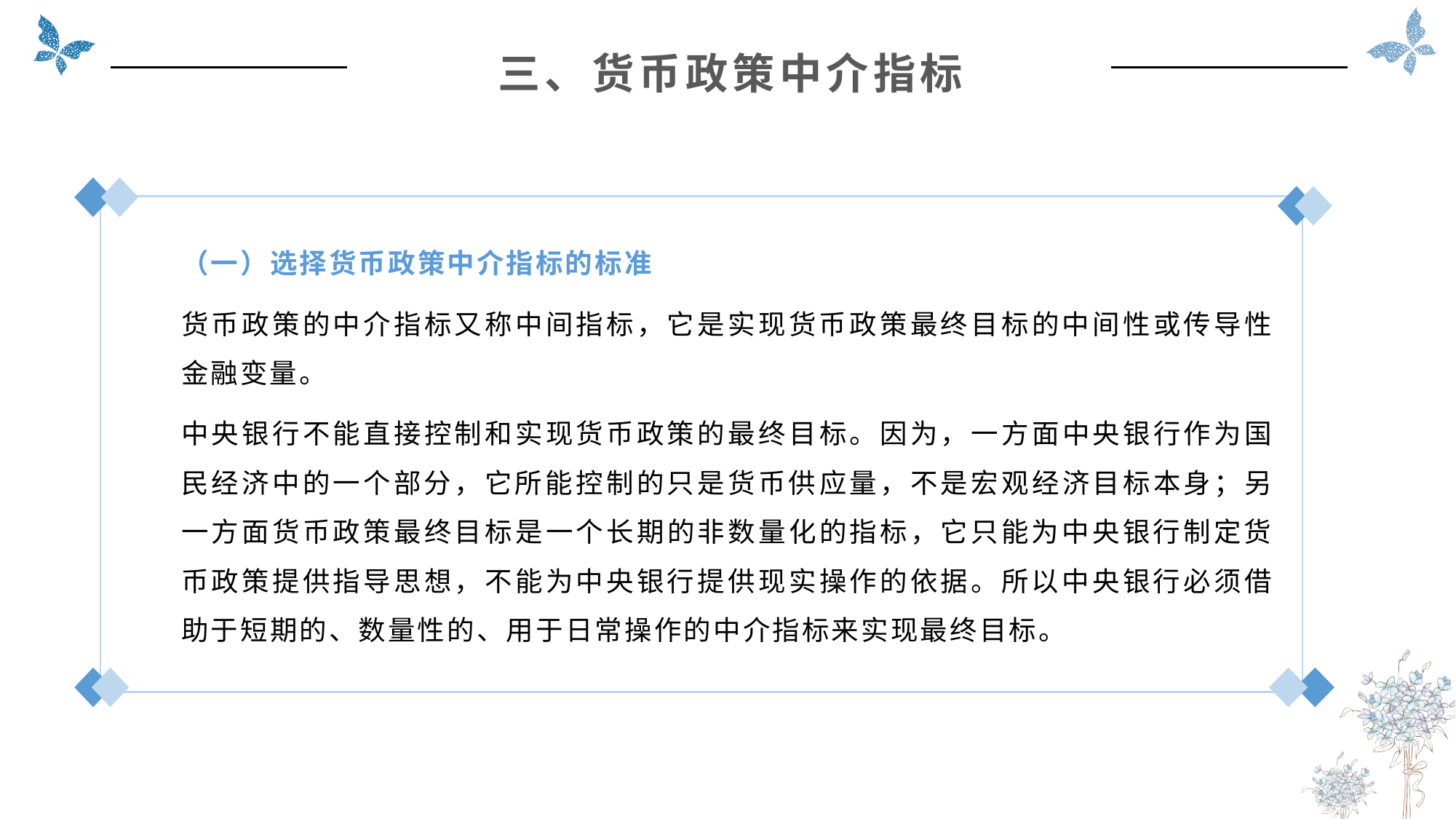

三、货币政策中介指标

（一）选择货币政策中介指标的标准
货币政策的中介指标又称中间指标，它是实现货币政策最终目标的中间性或传导性金融变量。
中央银行不能直接控制和实现货币政策的最终目标。因为，一方面中央银行作为国民经济中的一个部分，它所能控制的只是货币供应量，不是宏观经济目标本身；另一方面货币政策最终目标是一个长期的非数量化的指标，它只能为中央银行制定货币政策提供指导思想，不能为中央银行提供现实操作的依据。所以中央银行必须借助于短期的、数量性的、用于日常操作的中介指标来实现最终目标。